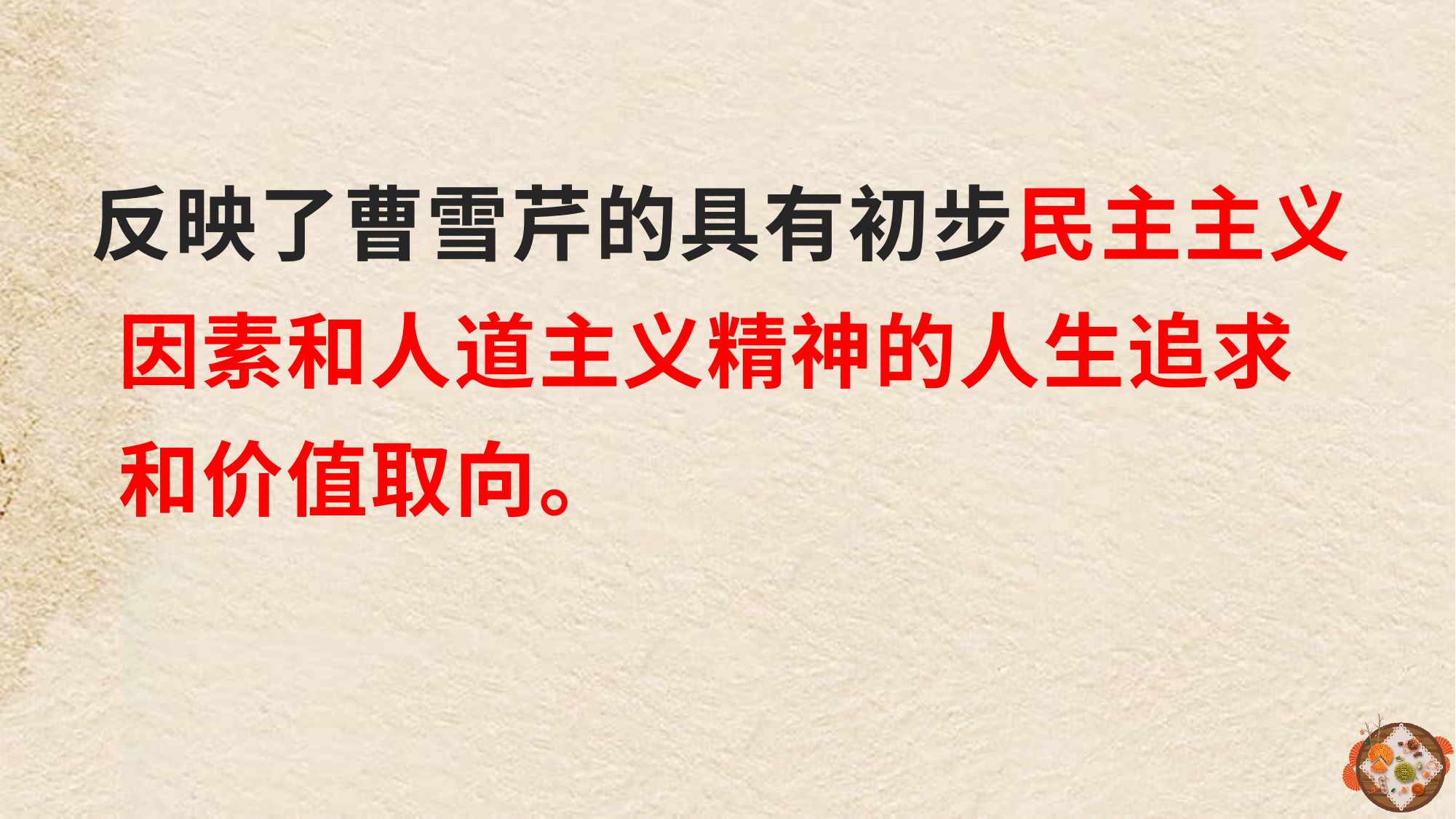

反映了曹雪芹的具有初步民主主义因素和人道主义精神的人生追求和价值取向。